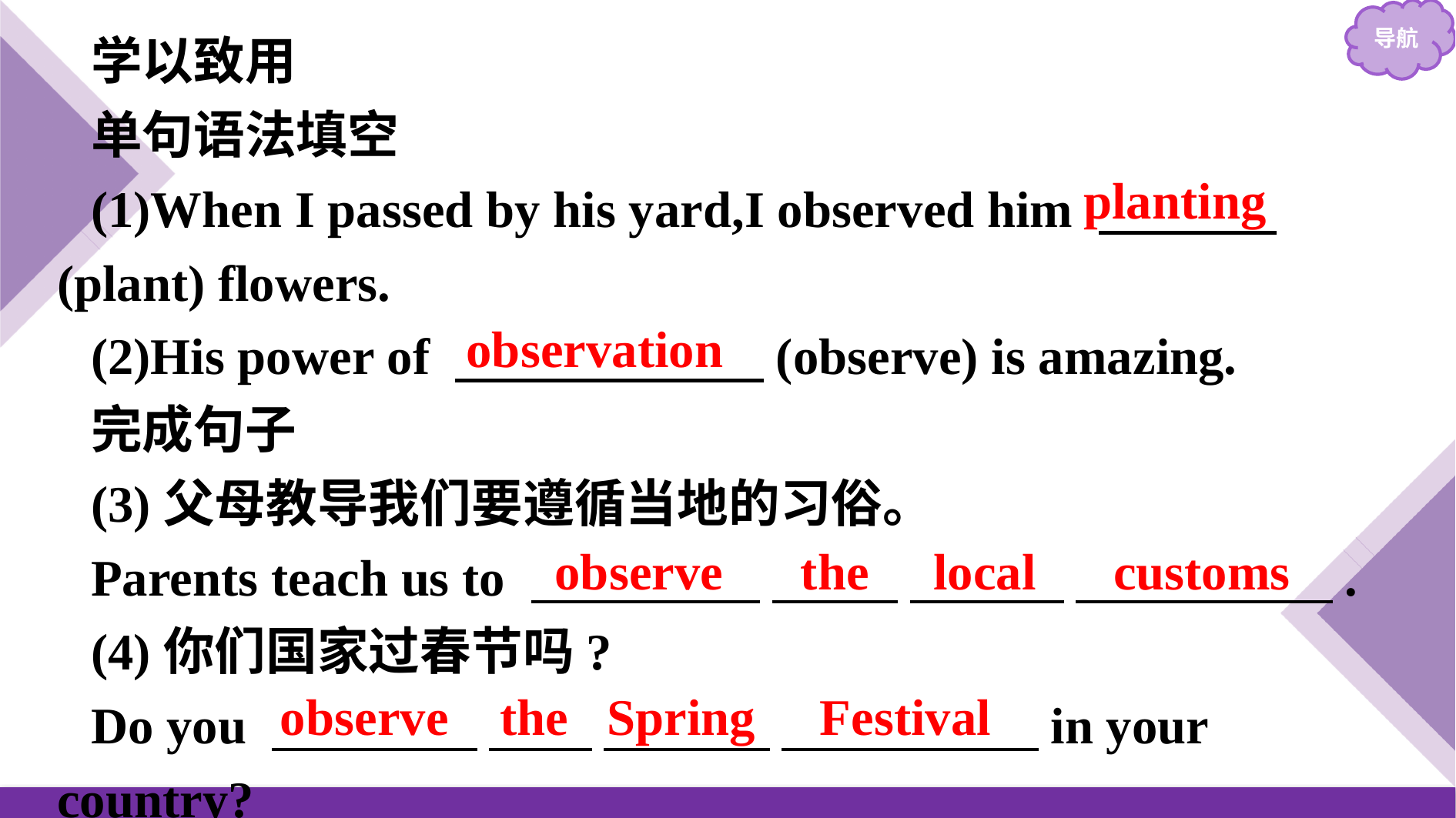

学以致用
单句语法填空
(1)When I passed by his yard,I observed him 　  　　(plant) flowers.
(2)His power of 　　　　　　(observe) is amazing.
完成句子
(3)父母教导我们要遵循当地的习俗。
Parents teach us to 　　  　　 　  　 　　　 　　　　　.
(4)你们国家过春节吗?
Do you 　　　　 　　 　　 　 　　　　　in your country?
planting
observation
observe      the     local      customs
observe    the   Spring     Festival